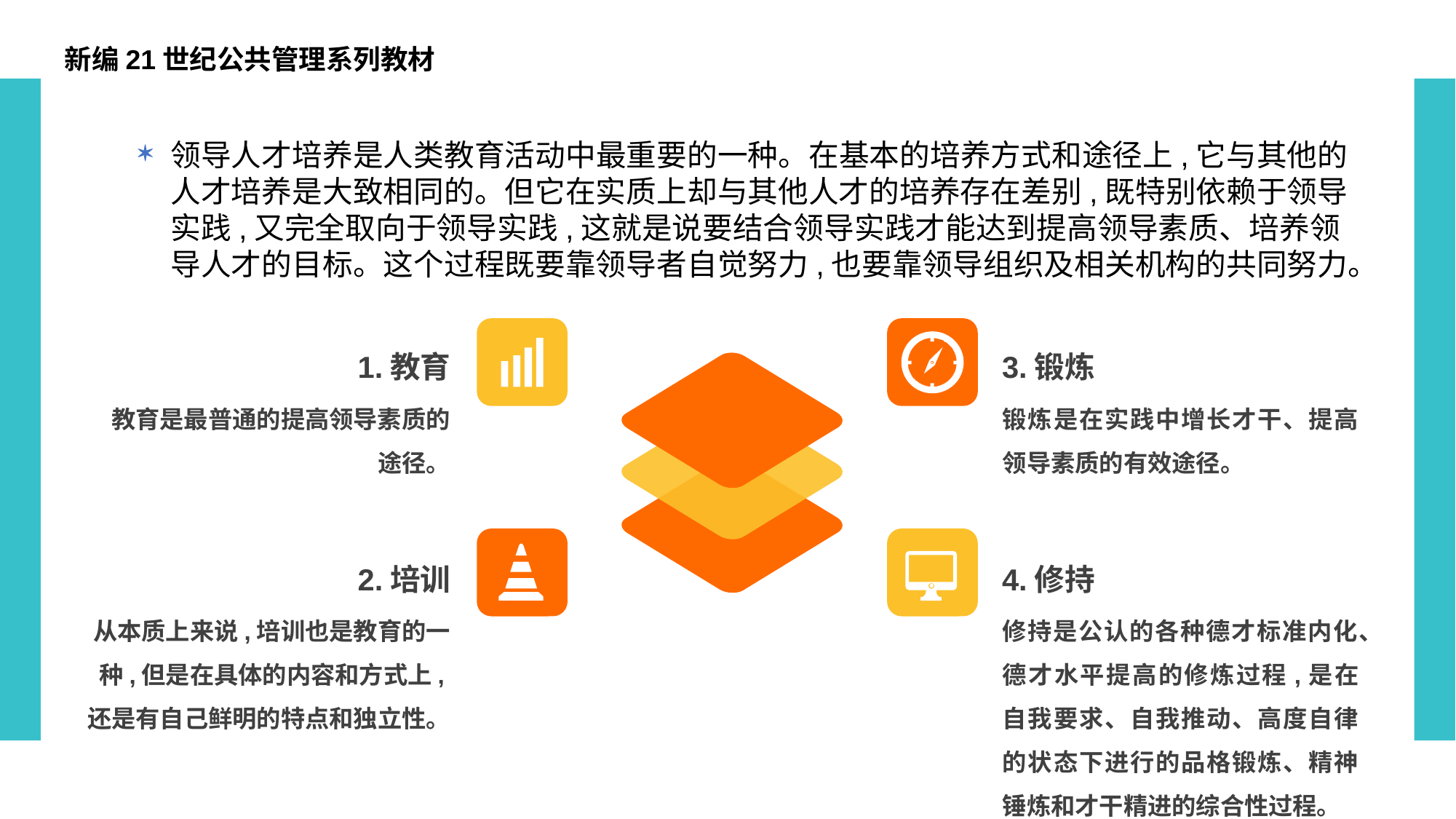

新编21世纪公共管理系列教材
领导人才培养是人类教育活动中最重要的一种。在基本的培养方式和途径上,它与其他的人才培养是大致相同的。但它在实质上却与其他人才的培养存在差别,既特别依赖于领导实践,又完全取向于领导实践,这就是说要结合领导实践才能达到提高领导素质、培养领导人才的目标。这个过程既要靠领导者自觉努力,也要靠领导组织及相关机构的共同努力。

1.教育
教育是最普通的提高领导素质的途径。

3.锻炼
锻炼是在实践中增长才干、提高领导素质的有效途径。

2.培训
从本质上来说,培训也是教育的一种,但是在具体的内容和方式上,还是有自己鲜明的特点和独立性。

4.修持
修持是公认的各种德才标准内化、德才水平提高的修炼过程,是在自我要求、自我推动、高度自律的状态下进行的品格锻炼、精神锤炼和才干精进的综合性过程。